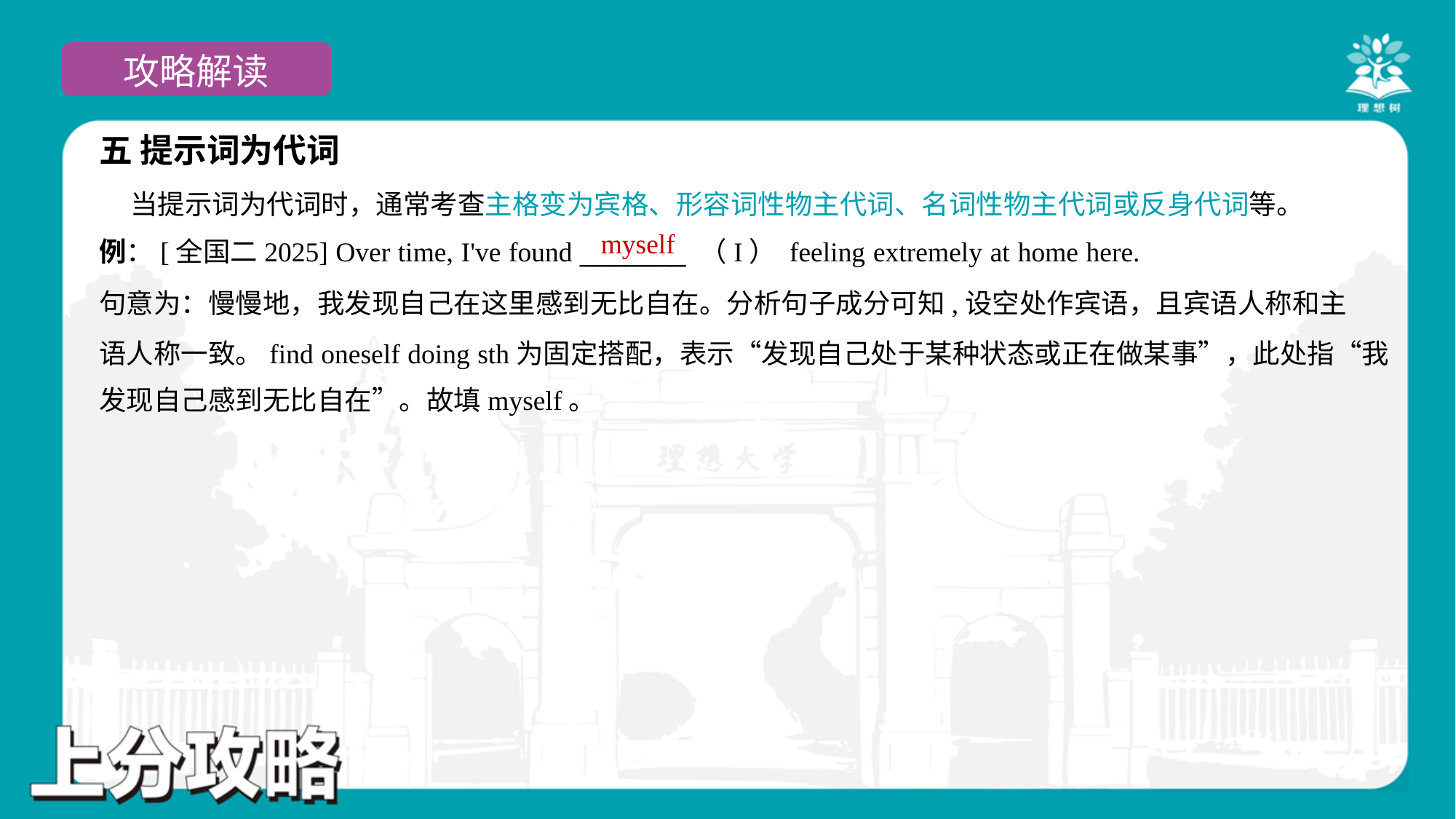

五 提示词为代词
    当提示词为代词时，通常考查主格变为宾格、形容词性物主代词、名词性物主代词或反身代词等。
例：[全国二2025] Over time, I've found _______ （I） feeling extremely at home here.
myself
句意为：慢慢地，我发现自己在这里感到无比自在。分析句子成分可知,设空处作宾语，且宾语人称和主
语人称一致。find oneself doing sth为固定搭配，表示“发现自己处于某种状态或正在做某事”，此处指“我
发现自己感到无比自在”。故填myself。